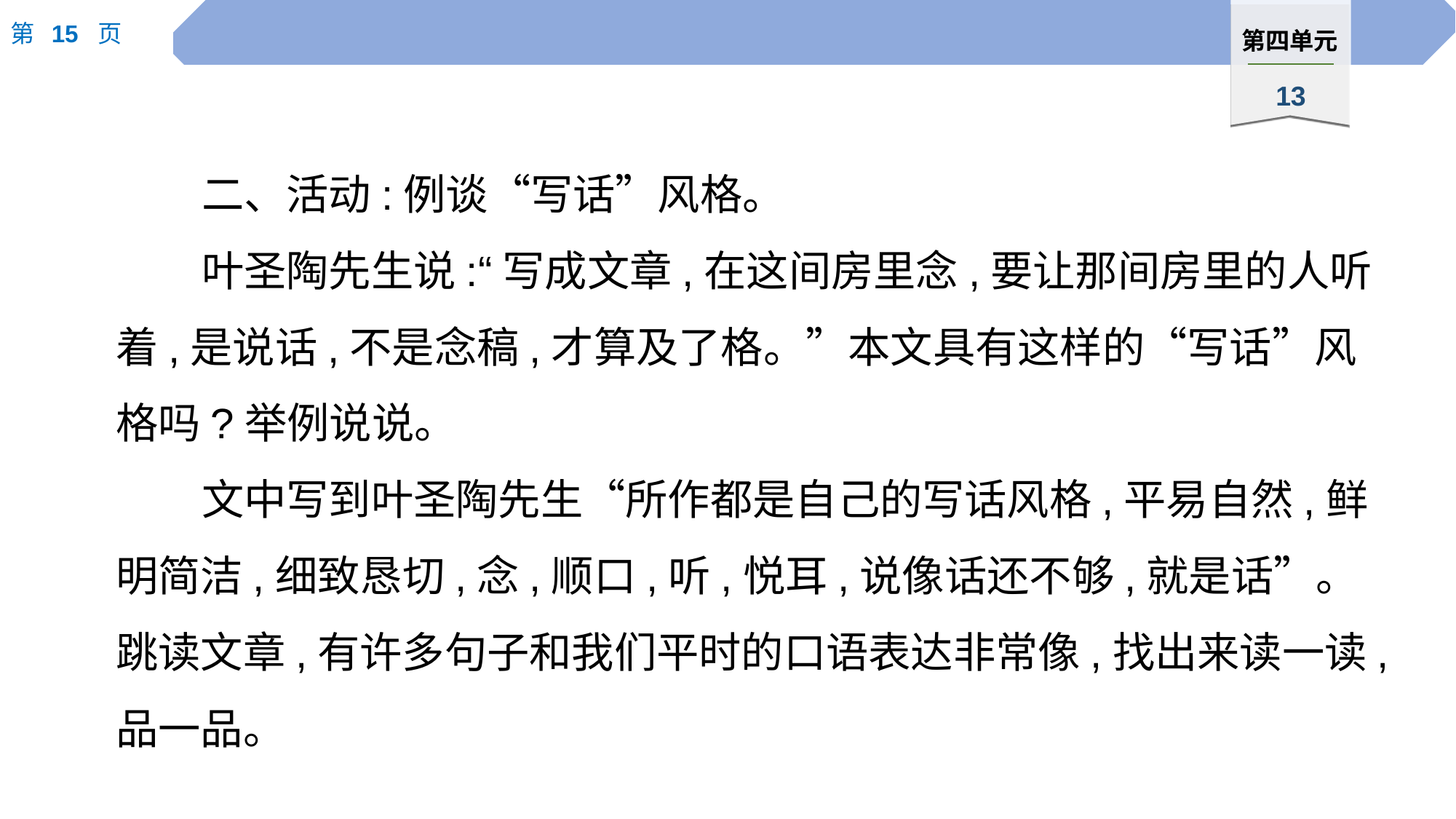

二、活动:例谈“写话”风格。
叶圣陶先生说:“写成文章,在这间房里念,要让那间房里的人听着,是说话,不是念稿,才算及了格。”本文具有这样的“写话”风格吗?举例说说。
文中写到叶圣陶先生“所作都是自己的写话风格,平易自然,鲜明简洁,细致恳切,念,顺口,听,悦耳,说像话还不够,就是话”。跳读文章,有许多句子和我们平时的口语表达非常像,找出来读一读,品一品。